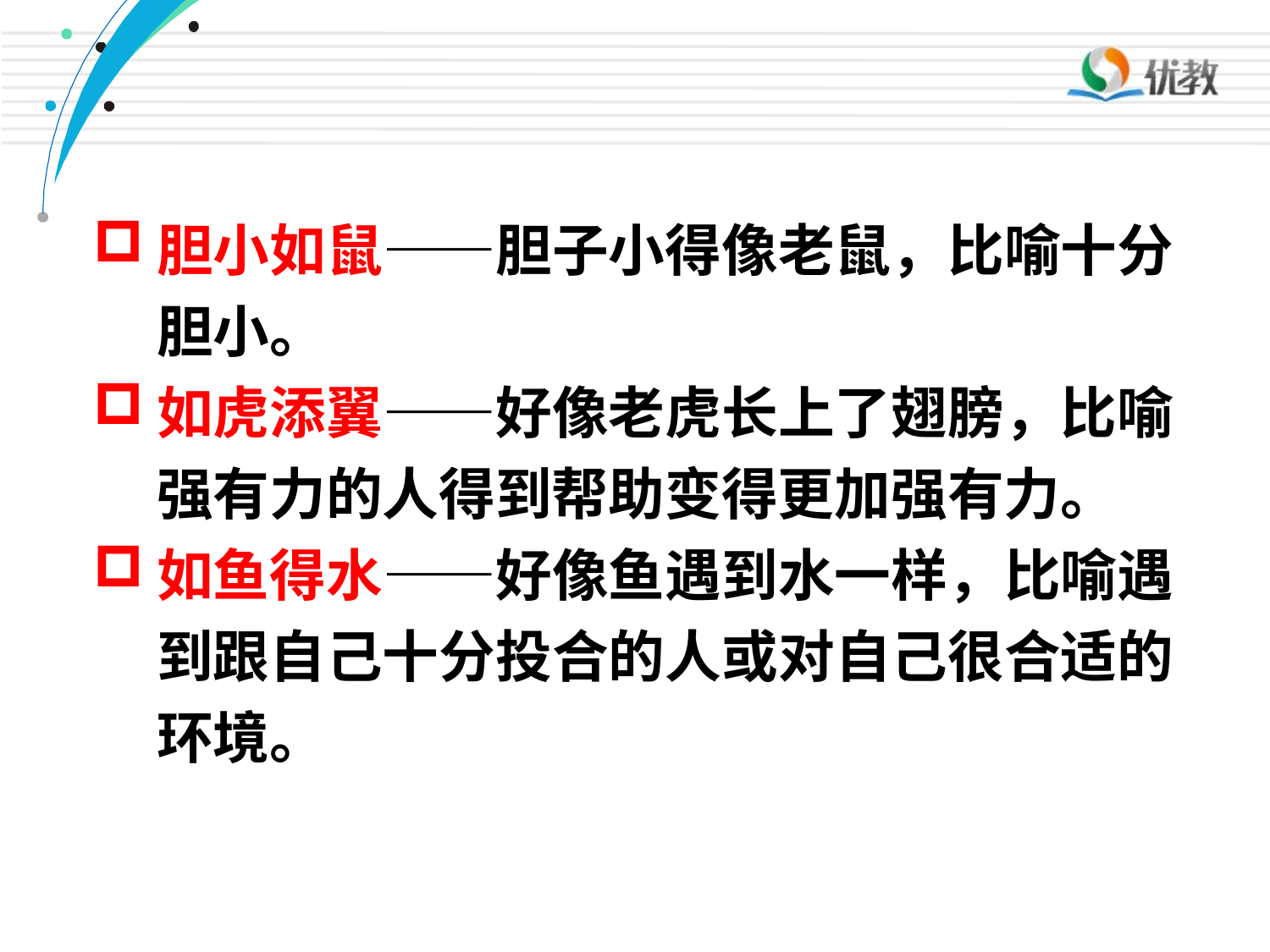

胆小如鼠——胆子小得像老鼠，比喻十分胆小。
如虎添翼——好像老虎长上了翅膀，比喻强有力的人得到帮助变得更加强有力。
如鱼得水——好像鱼遇到水一样，比喻遇到跟自己十分投合的人或对自己很合适的
环境。